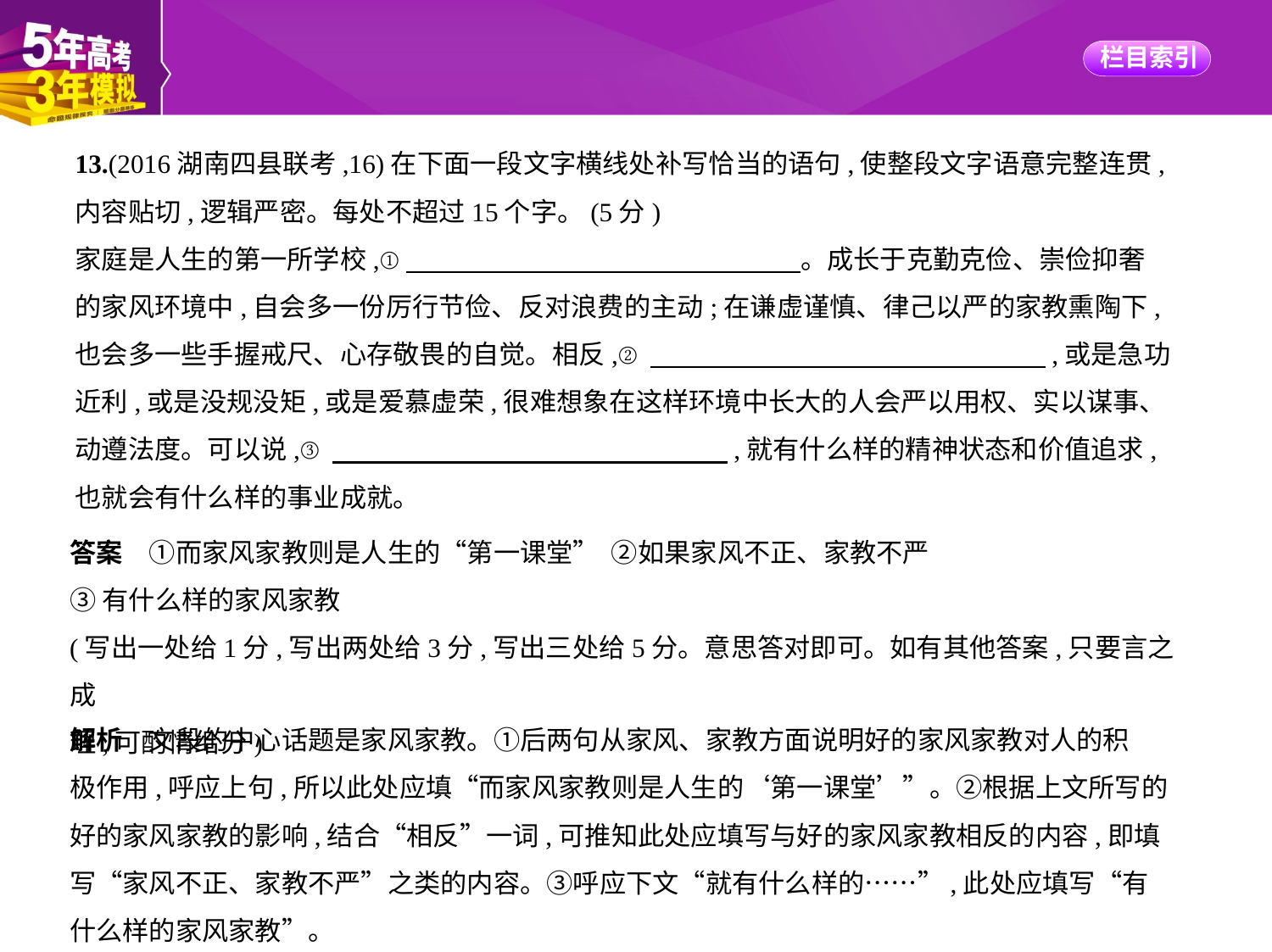

13.(2016湖南四县联考,16)在下面一段文字横线处补写恰当的语句,使整段文字语意完整连贯,
内容贴切,逻辑严密。每处不超过15个字。(5分)
家庭是人生的第一所学校,①　　　　　　　　　　　　　　    。成长于克勤克俭、崇俭抑奢
的家风环境中,自会多一份厉行节俭、反对浪费的主动;在谦虚谨慎、律己以严的家教熏陶下,
也会多一些手握戒尺、心存敬畏的自觉。相反,②　　　　　　　　　　　　　　    ,或是急功
近利,或是没规没矩,或是爱慕虚荣,很难想象在这样环境中长大的人会严以用权、实以谋事、
动遵法度。可以说,③　　　　　　　　　　　　　　    ,就有什么样的精神状态和价值追求,
也就会有什么样的事业成就。
答案　①而家风家教则是人生的“第一课堂”  ②如果家风不正、家教不严
③有什么样的家风家教
(写出一处给1分,写出两处给3分,写出三处给5分。意思答对即可。如有其他答案,只要言之成
理,可酌情给分)
解析　文段的中心话题是家风家教。①后两句从家风、家教方面说明好的家风家教对人的积
极作用,呼应上句,所以此处应填“而家风家教则是人生的‘第一课堂’”。②根据上文所写的
好的家风家教的影响,结合“相反”一词,可推知此处应填写与好的家风家教相反的内容,即填
写“家风不正、家教不严”之类的内容。③呼应下文“就有什么样的……”,此处应填写“有
什么样的家风家教”。